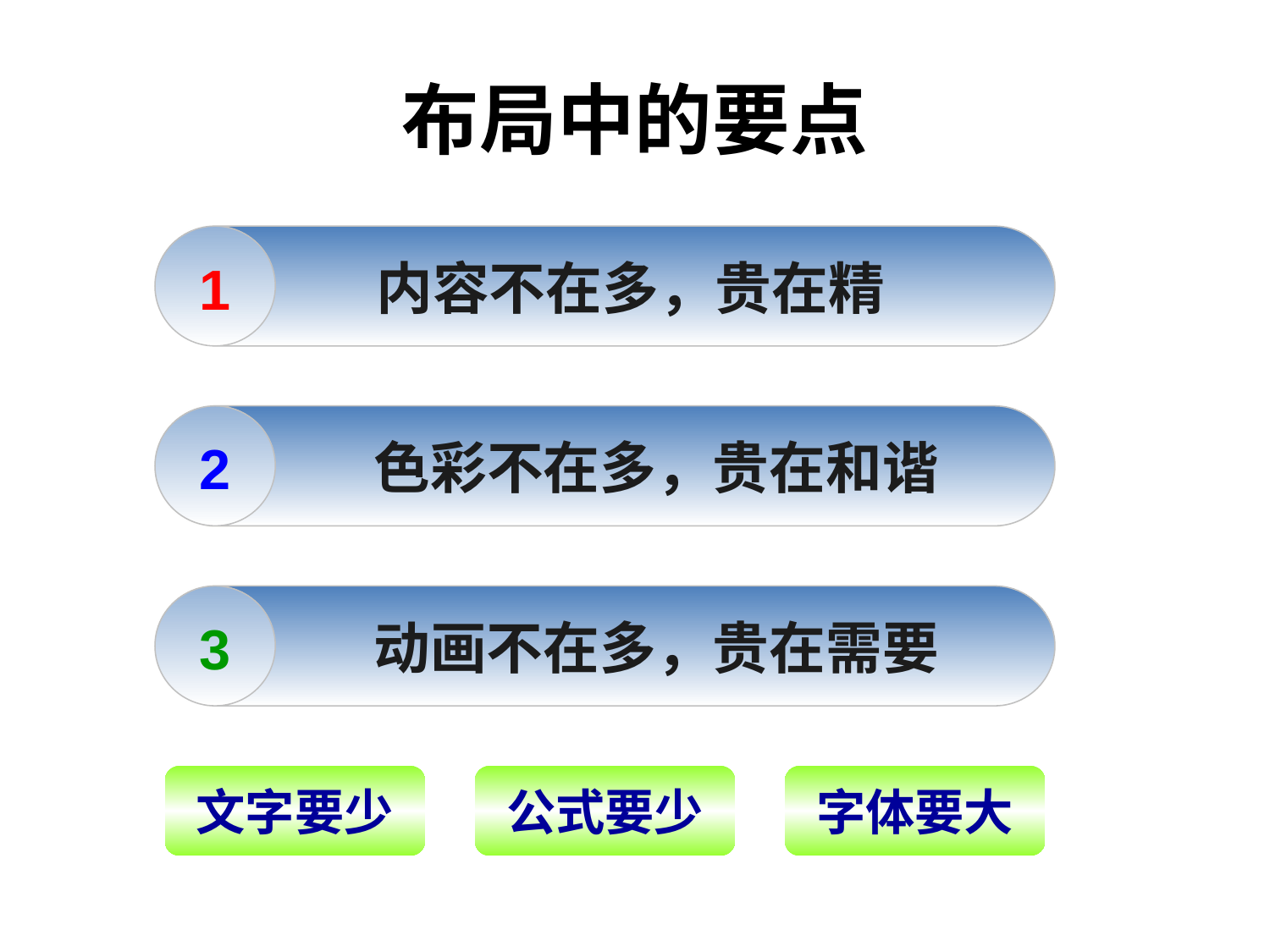

布局中的要点

1
内容不在多，贵在精

2
色彩不在多，贵在和谐
赖祖亮@小木虫

3
动画不在多，贵在需要
赖祖亮@小木虫
文字要少
公式要少
字体要大